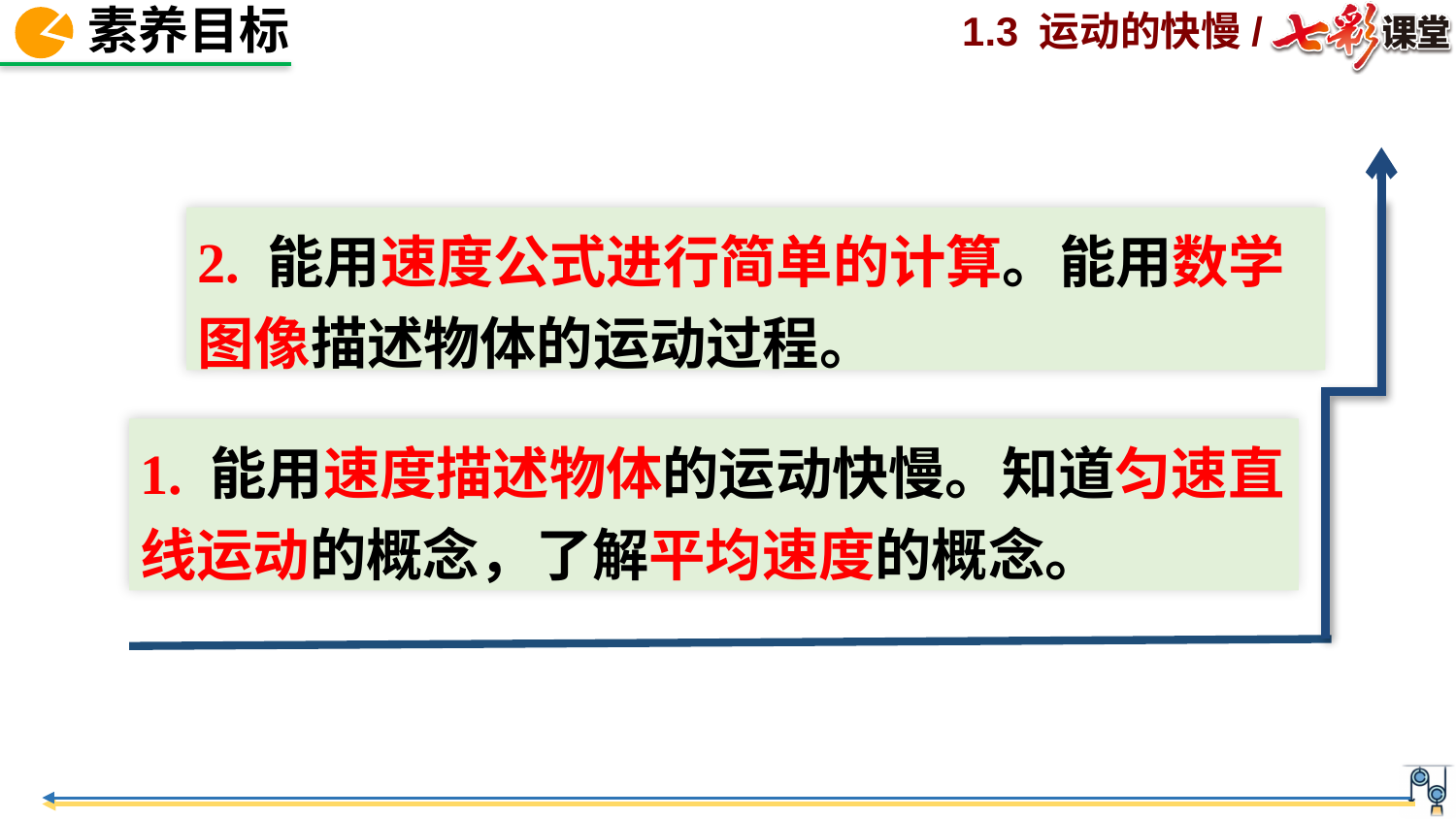

2. 能用速度公式进行简单的计算。能用数学图像描述物体的运动过程。
1. 能用速度描述物体的运动快慢。知道匀速直线运动的概念，了解平均速度的概念。